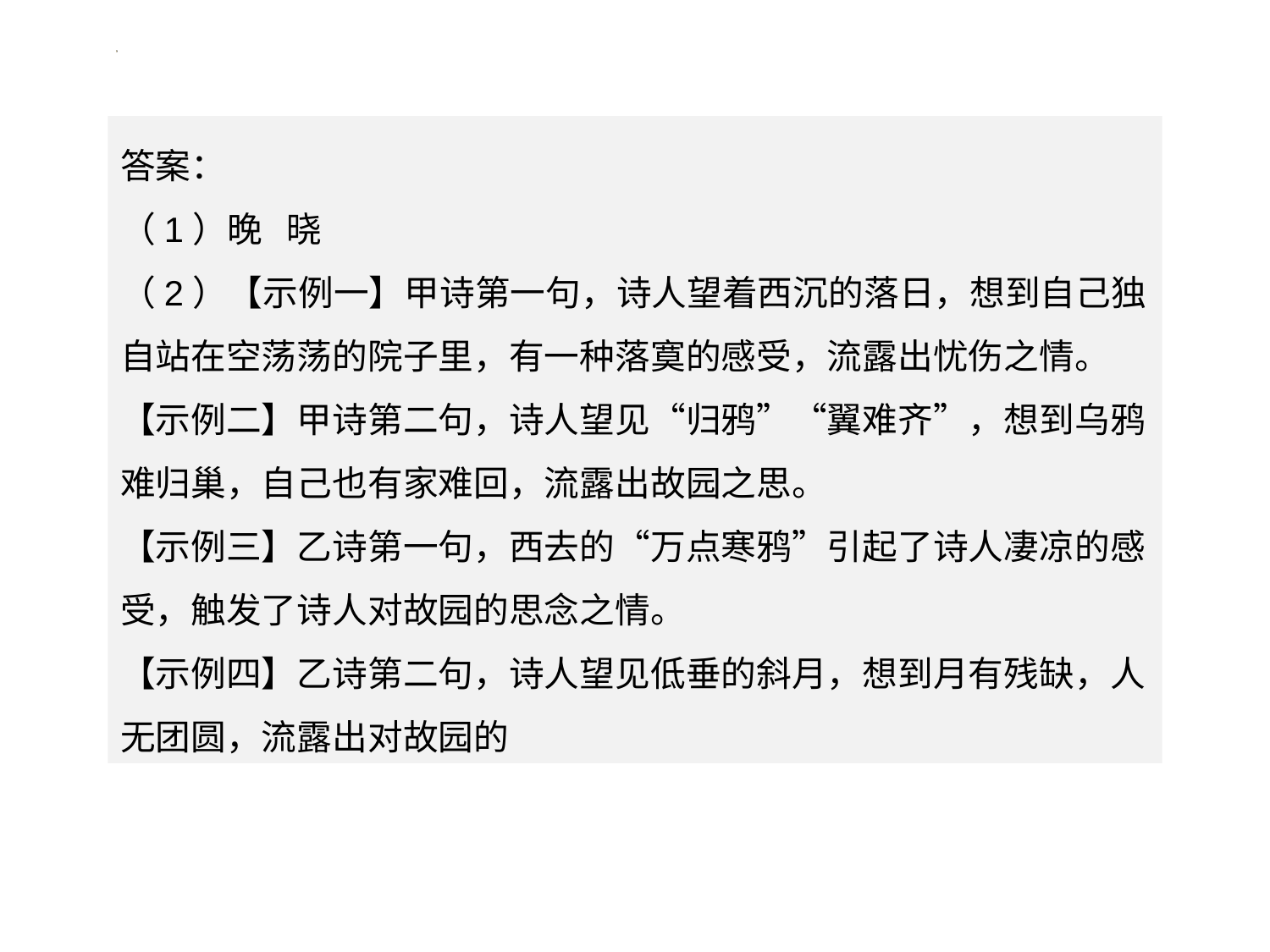

答案：
（1）晚   晓
（2）【示例一】甲诗第一句，诗人望着西沉的落日，想到自己独自站在空荡荡的院子里，有一种落寞的感受，流露出忧伤之情。
【示例二】甲诗第二句，诗人望见“归鸦”“翼难齐”，想到乌鸦难归巢，自己也有家难回，流露出故园之思。
【示例三】乙诗第一句，西去的“万点寒鸦”引起了诗人凄凉的感受，触发了诗人对故园的思念之情。
【示例四】乙诗第二句，诗人望见低垂的斜月，想到月有残缺，人无团圆，流露出对故园的